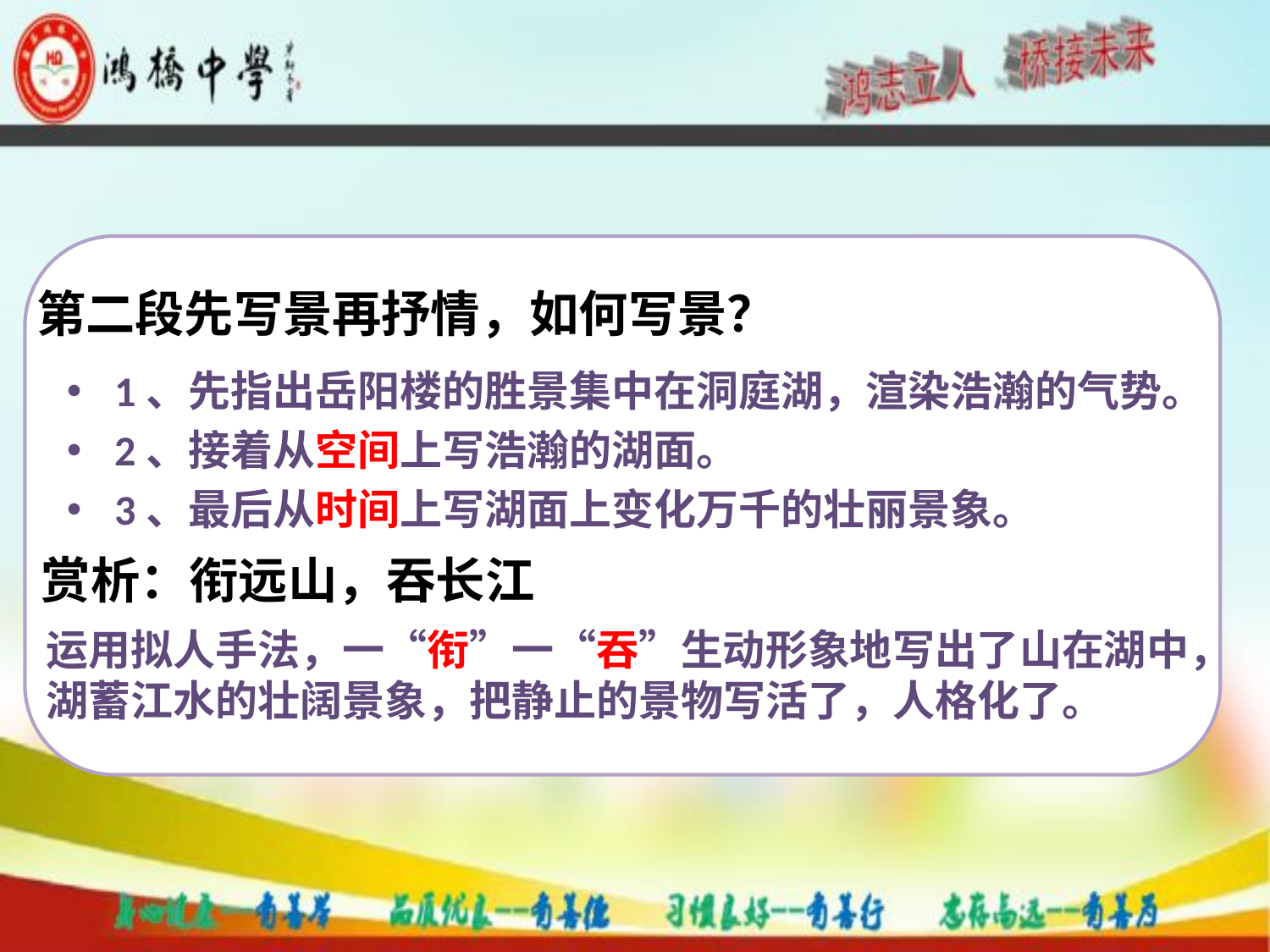

# 第二段先写景再抒情，如何写景？
1、先指出岳阳楼的胜景集中在洞庭湖，渲染浩瀚的气势。
2、接着从空间上写浩瀚的湖面。
3、最后从时间上写湖面上变化万千的壮丽景象。
赏析：衔远山，吞长江
运用拟人手法，一“衔”一“吞”生动形象地写出了山在湖中，湖蓄江水的壮阔景象，把静止的景物写活了，人格化了。